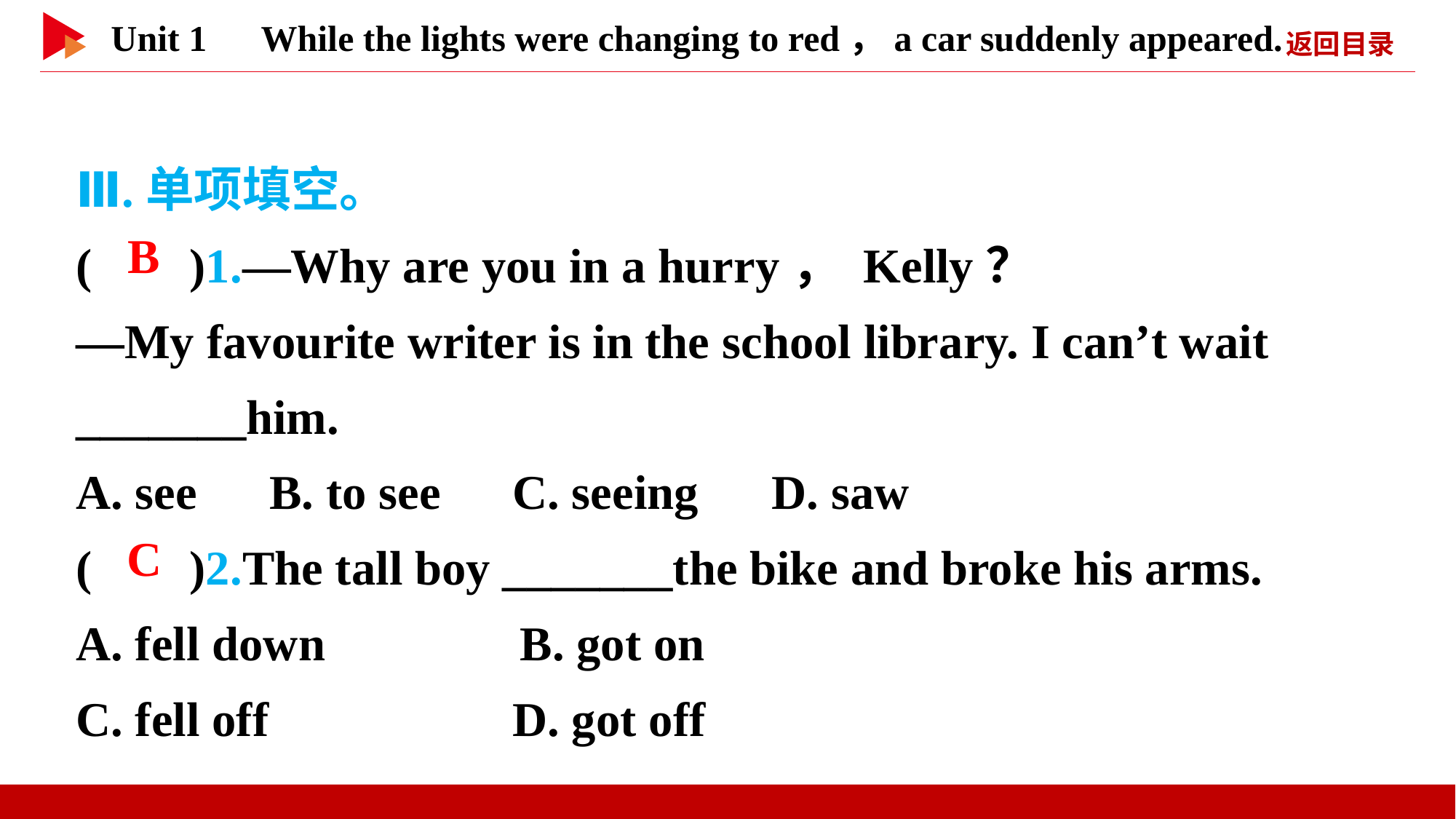

Ⅲ.单项填空。
(        )1.—Why are you in a hurry， Kelly？
—My favourite writer is in the school library. I can’t wait _______him.
A. see　B. to see	C. seeing      D. saw
(        )2.The tall boy _______the bike and broke his arms.
A. fell down                B. got on
C. fell off               	D. got off
   B
   C